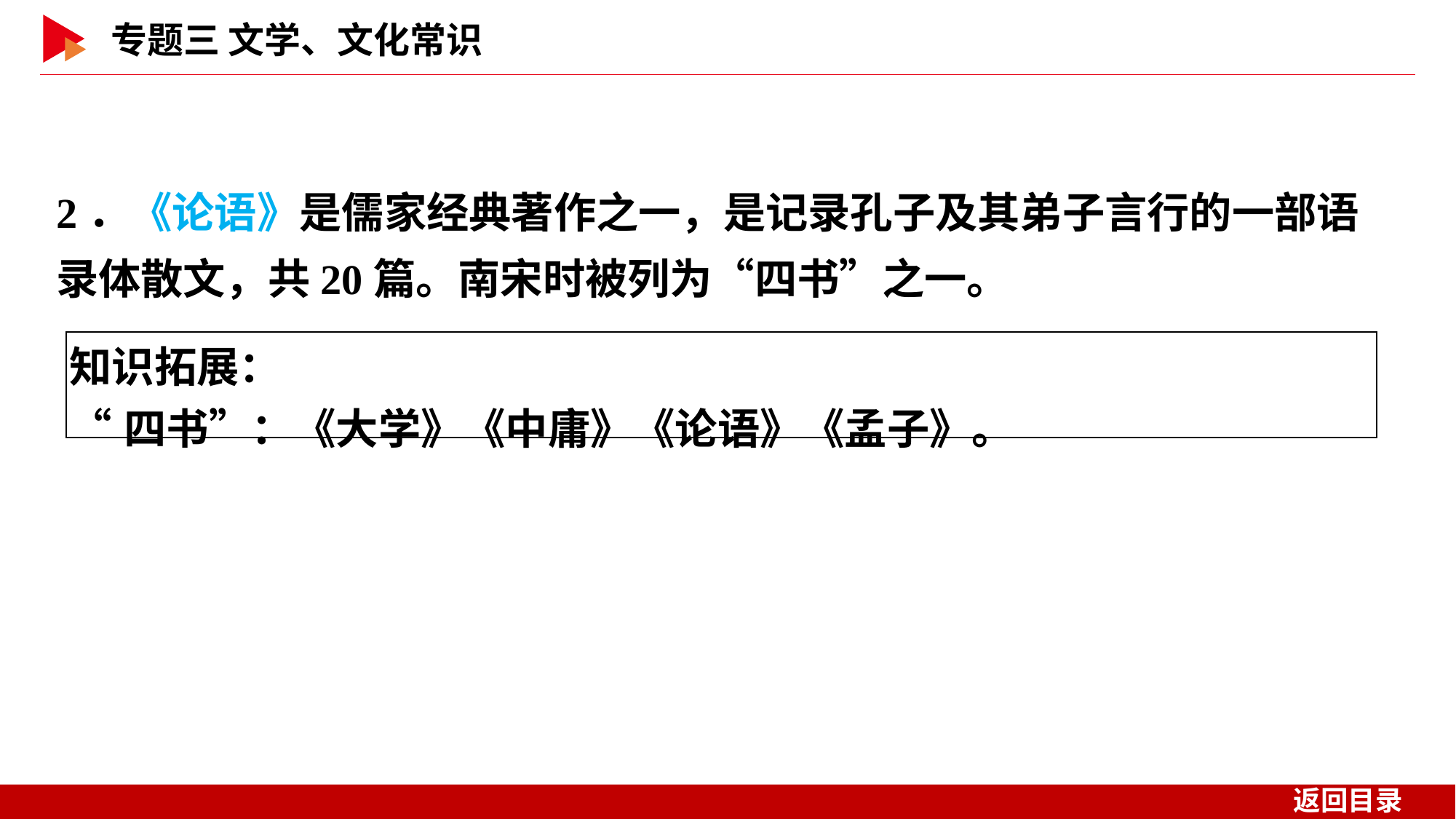

2．《论语》是儒家经典著作之一，是记录孔子及其弟子言行的一部语录体散文，共20篇。南宋时被列为“四书”之一。
| 知识拓展： “四书”：《大学》《中庸》《论语》《孟子》。 |
| --- |